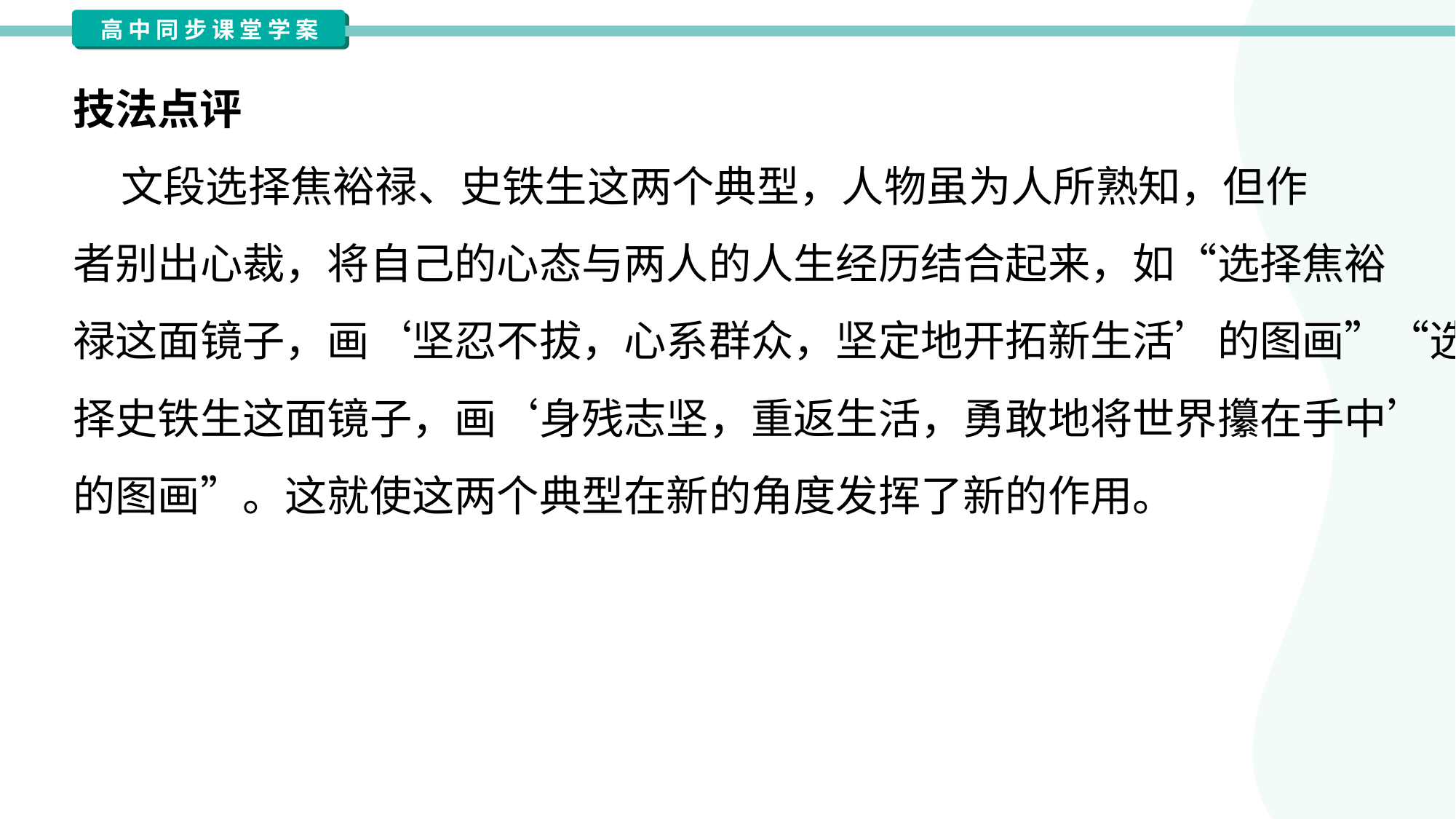

技法点评
    文段选择焦裕禄、史铁生这两个典型，人物虽为人所熟知，但作
者别出心裁，将自己的心态与两人的人生经历结合起来，如“选择焦裕
禄这面镜子，画‘坚忍不拔，心系群众，坚定地开拓新生活’的图画”“选
择史铁生这面镜子，画‘身残志坚，重返生活，勇敢地将世界攥在手中’
的图画”。这就使这两个典型在新的角度发挥了新的作用。